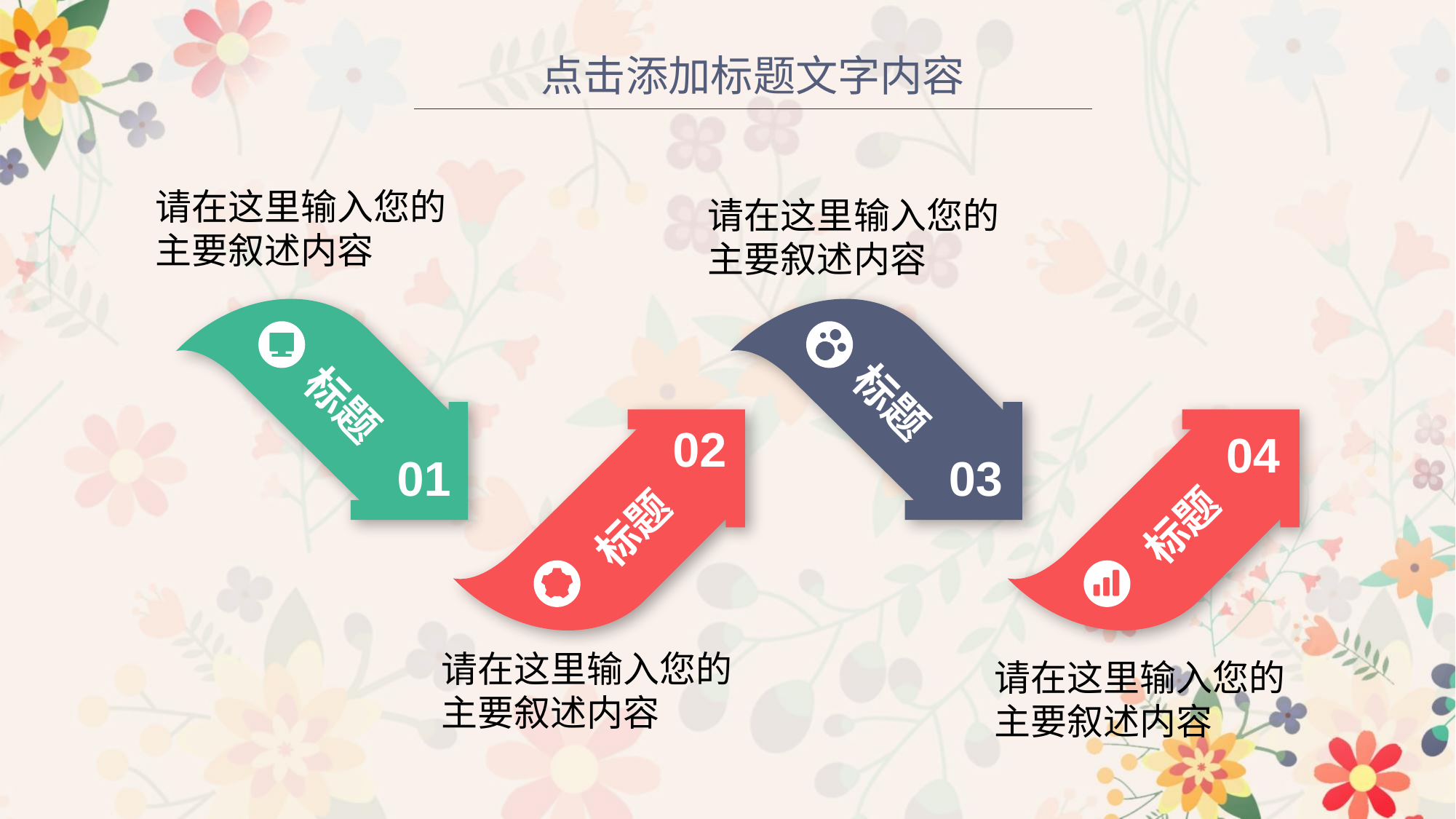

点击添加标题文字内容
请在这里输入您的
主要叙述内容

请在这里输入您的
主要叙述内容

标题
01

标题
03

02
标题

04
标题

请在这里输入您的
主要叙述内容

请在这里输入您的
主要叙述内容